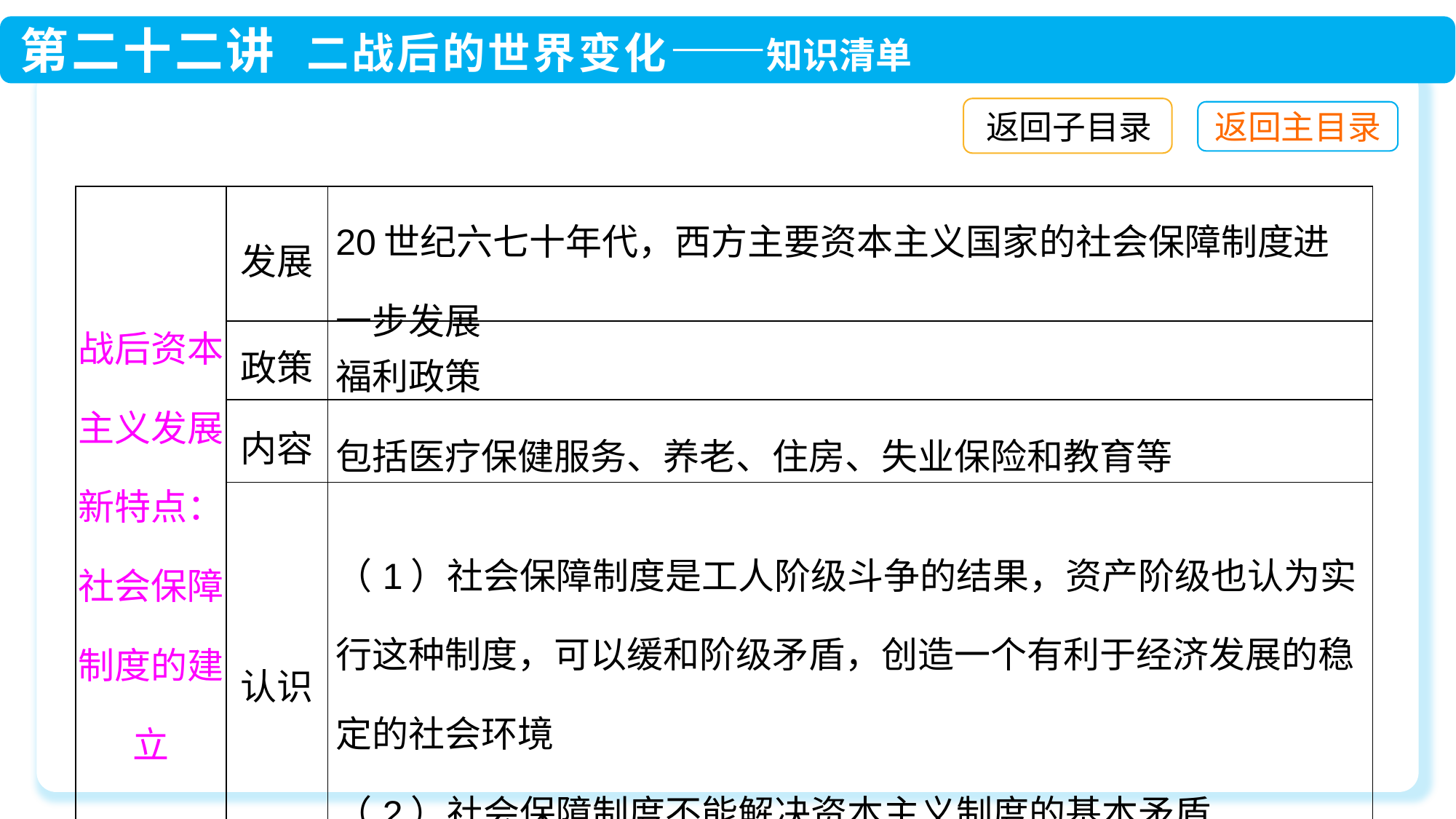

返回子目录
| 战后资本主义发展新特点：社会保障制度的建立 | 发展 | 20世纪六七十年代，西方主要资本主义国家的社会保障制度进一步发展 |
| --- | --- | --- |
|  | 政策 | 福利政策 |
|  | 内容 | 包括医疗保健服务、养老、住房、失业保险和教育等 |
|  | 认识 | （1）社会保障制度是工人阶级斗争的结果，资产阶级也认为实行这种制度，可以缓和阶级矛盾，创造一个有利于经济发展的稳定的社会环境 （2）社会保障制度不能解决资本主义制度的基本矛盾 |